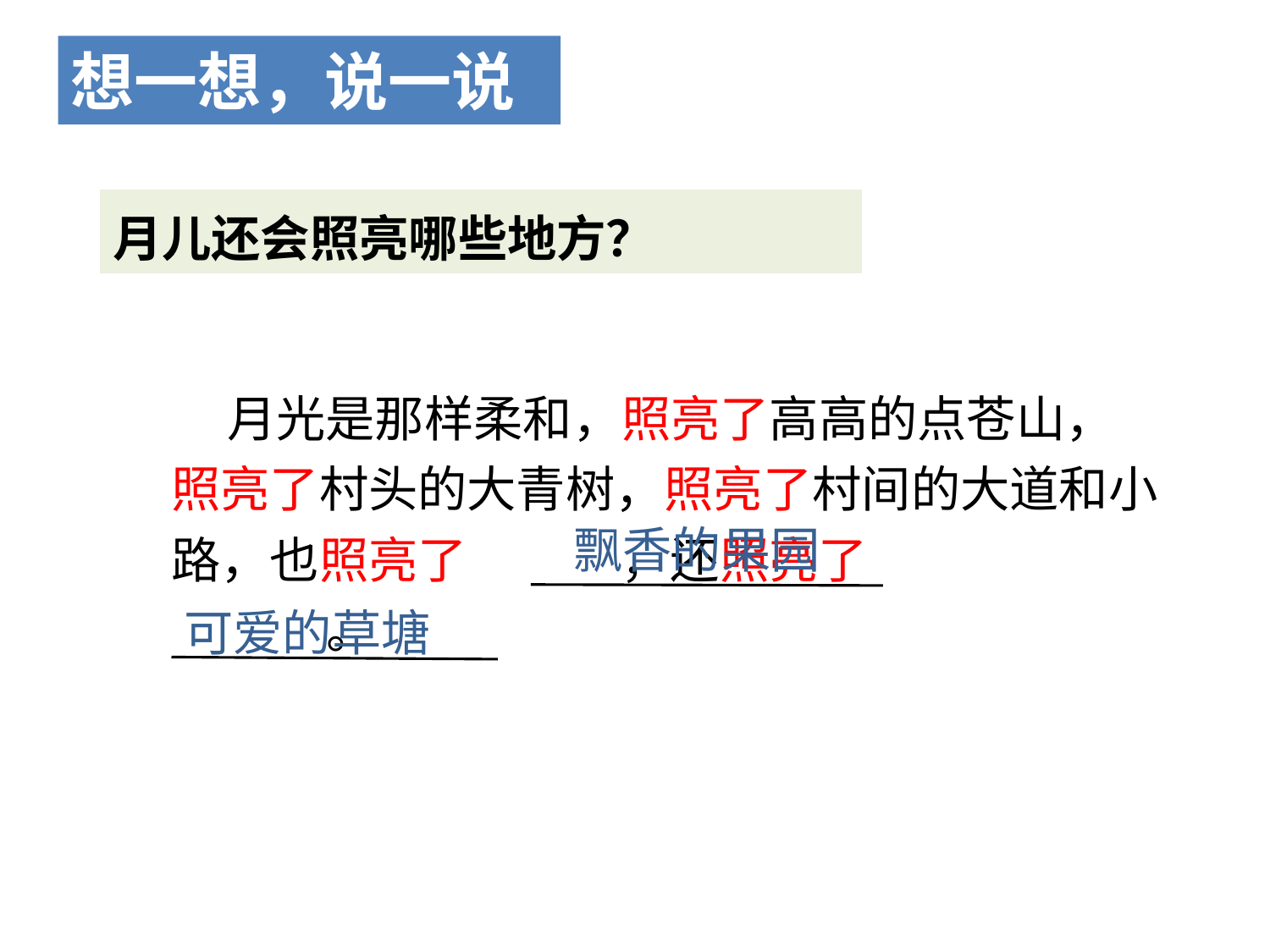

想一想，说一说
月儿还会照亮哪些地方？
    月光是那样柔和，照亮了高高的点苍山，照亮了村头的大青树，照亮了村间的大道和小路，也照亮了              ，还照亮了
             。
飘香的果园
可爱的草塘